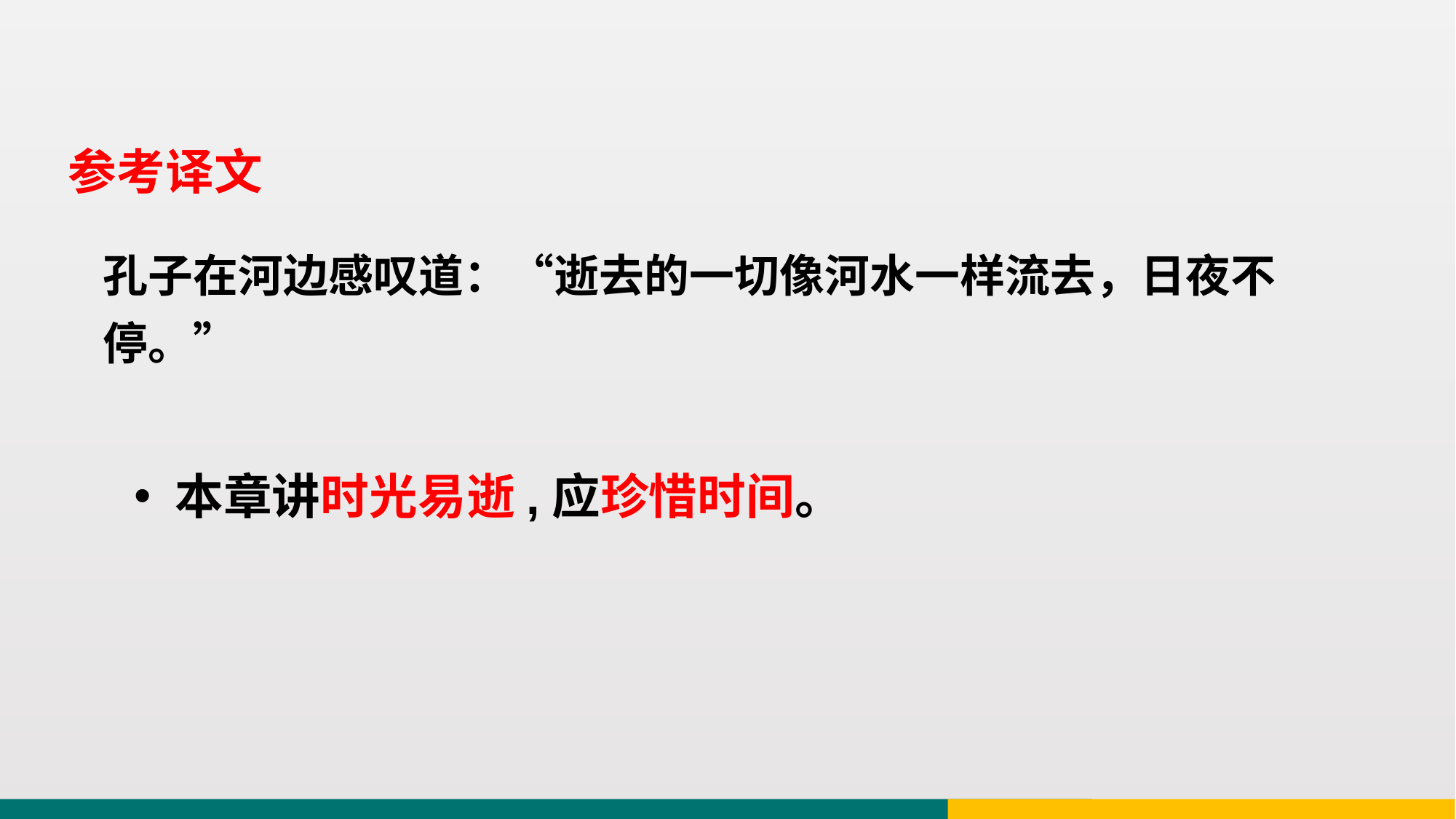

参考译文
孔子在河边感叹道：“逝去的一切像河水一样流去，日夜不停。”
本章讲时光易逝,应珍惜时间。